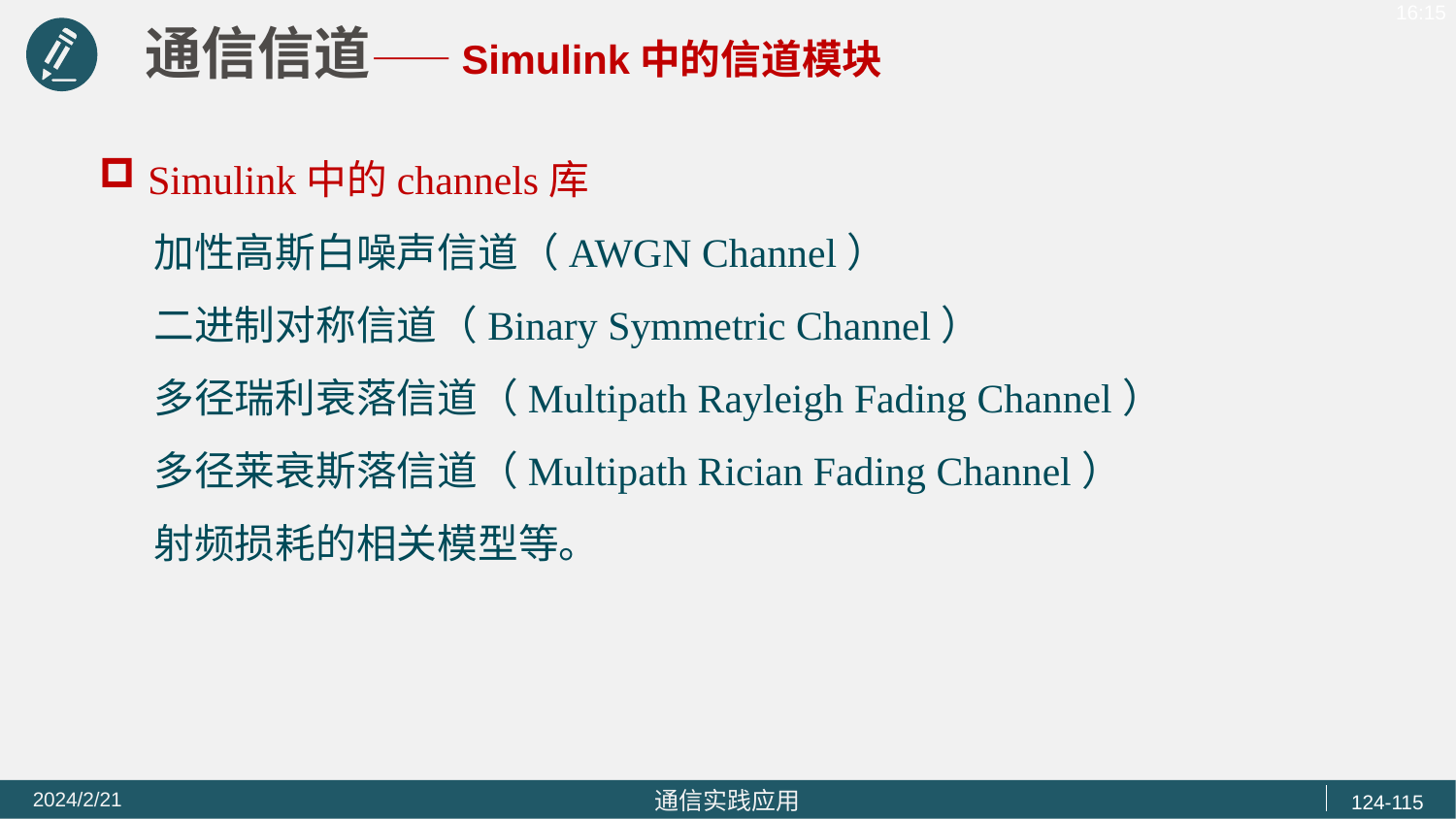

通信信道——Simulink中的信道模块

Simulink中的channels库
     加性高斯白噪声信道（AWGN Channel）
     二进制对称信道（Binary Symmetric Channel）
     多径瑞利衰落信道（Multipath Rayleigh Fading Channel）
     多径莱衰斯落信道（Multipath Rician Fading Channel）
     射频损耗的相关模型等。